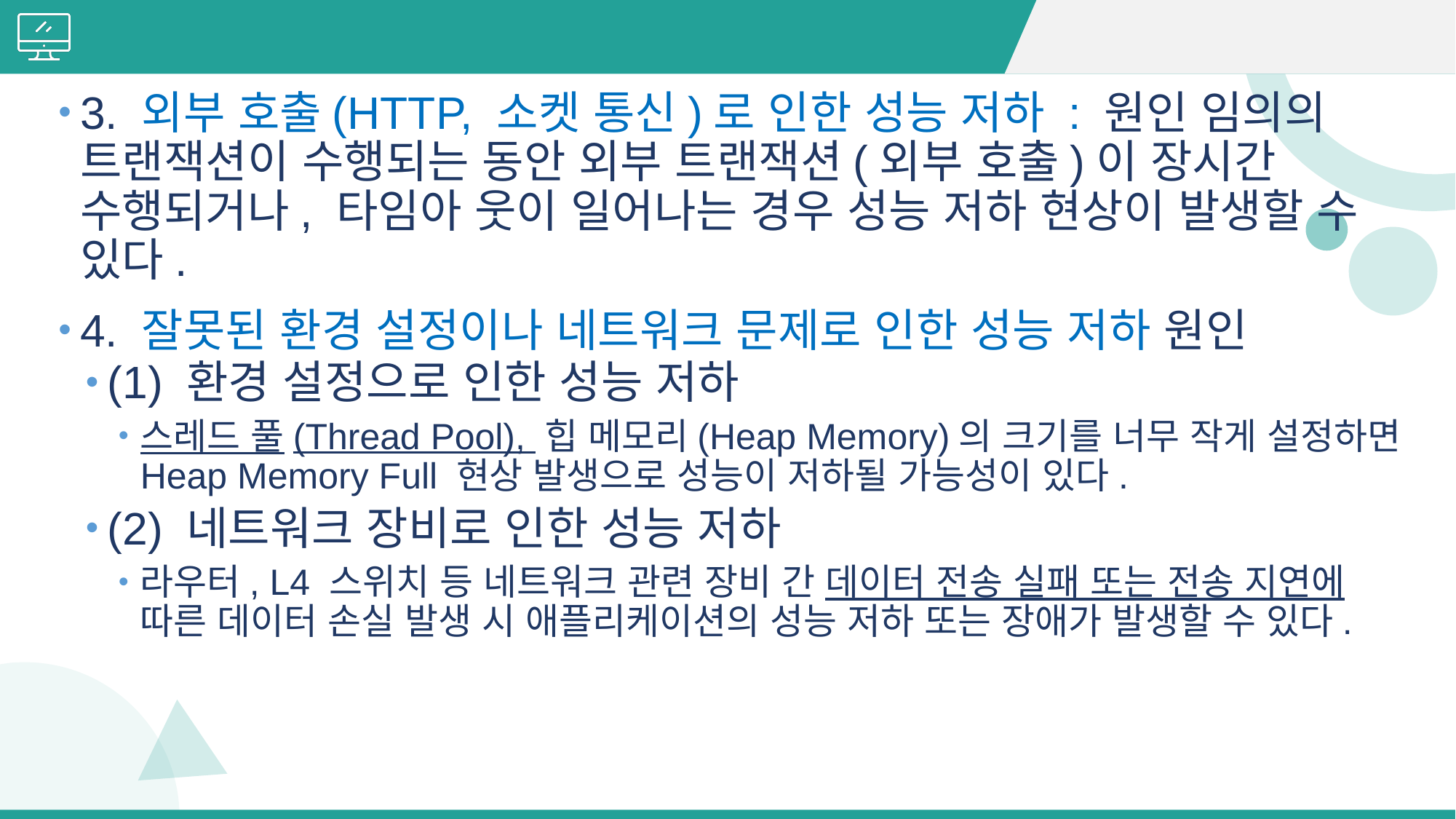

#
3. 외부 호출(HTTP, 소켓 통신)로 인한 성능 저하 : 원인 임의의 트랜잭션이 수행되는 동안 외부 트랜잭션(외부 호출)이 장시간 수행되거나, 타임아 웃이 일어나는 경우 성능 저하 현상이 발생할 수 있다.
4. 잘못된 환경 설정이나 네트워크 문제로 인한 성능 저하 원인
(1) 환경 설정으로 인한 성능 저하
스레드 풀(Thread Pool), 힙 메모리(Heap Memory)의 크기를 너무 작게 설정하면 Heap Memory Full 현상 발생으로 성능이 저하될 가능성이 있다.
(2) 네트워크 장비로 인한 성능 저하
라우터, L4 스위치 등 네트워크 관련 장비 간 데이터 전송 실패 또는 전송 지연에 따른 데이터 손실 발생 시 애플리케이션의 성능 저하 또는 장애가 발생할 수 있다.